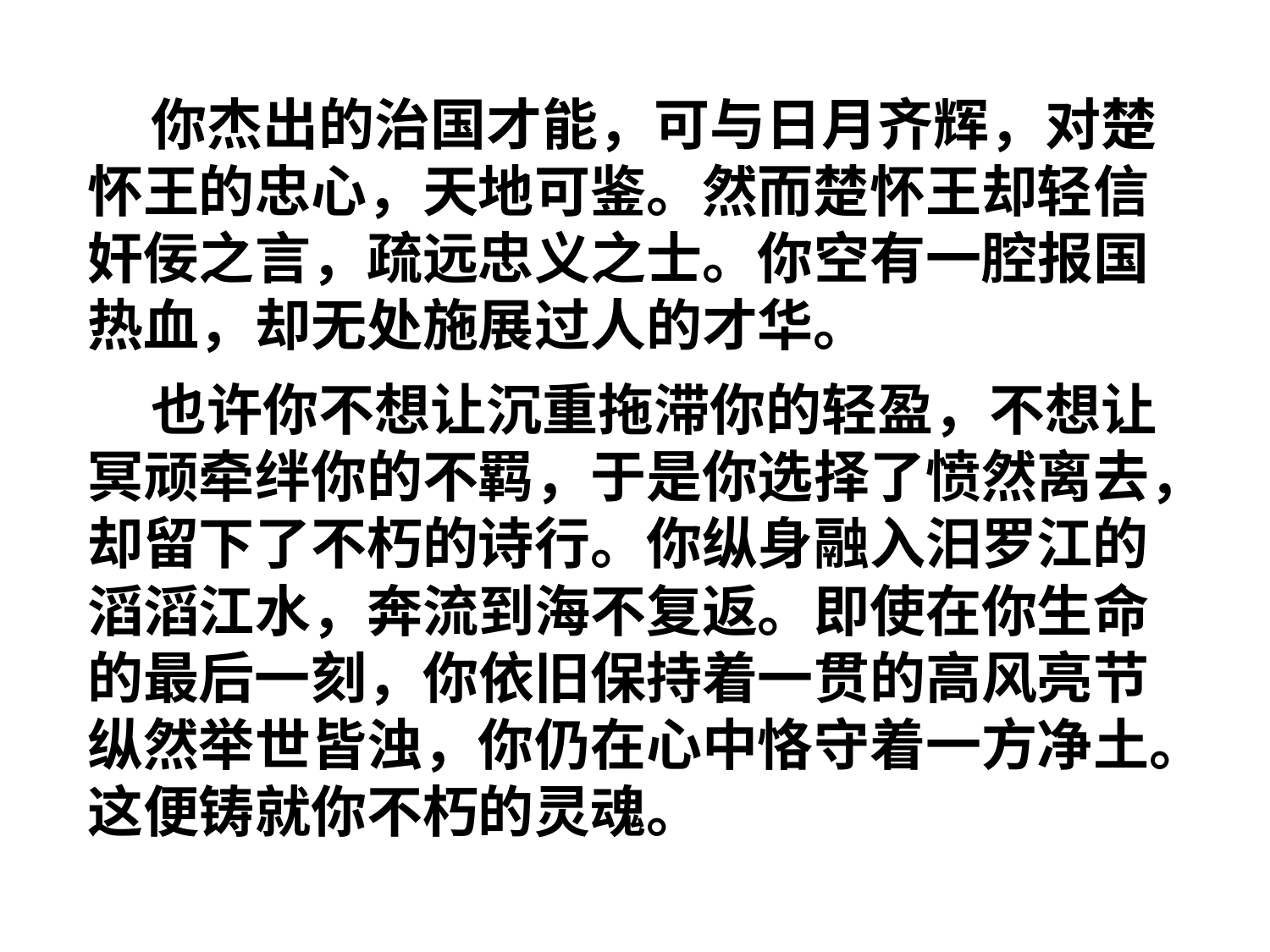

你杰出的治国才能，可与日月齐辉，对楚怀王的忠心，天地可鉴。然而楚怀王却轻信奸佞之言，疏远忠义之士。你空有一腔报国热血，却无处施展过人的才华。
    也许你不想让沉重拖滞你的轻盈，不想让冥顽牵绊你的不羁，于是你选择了愤然离去，却留下了不朽的诗行。你纵身融入汨罗江的滔滔江水，奔流到海不复返。即使在你生命的最后一刻，你依旧保持着一贯的高风亮节纵然举世皆浊，你仍在心中恪守着一方净土。这便铸就你不朽的灵魂。